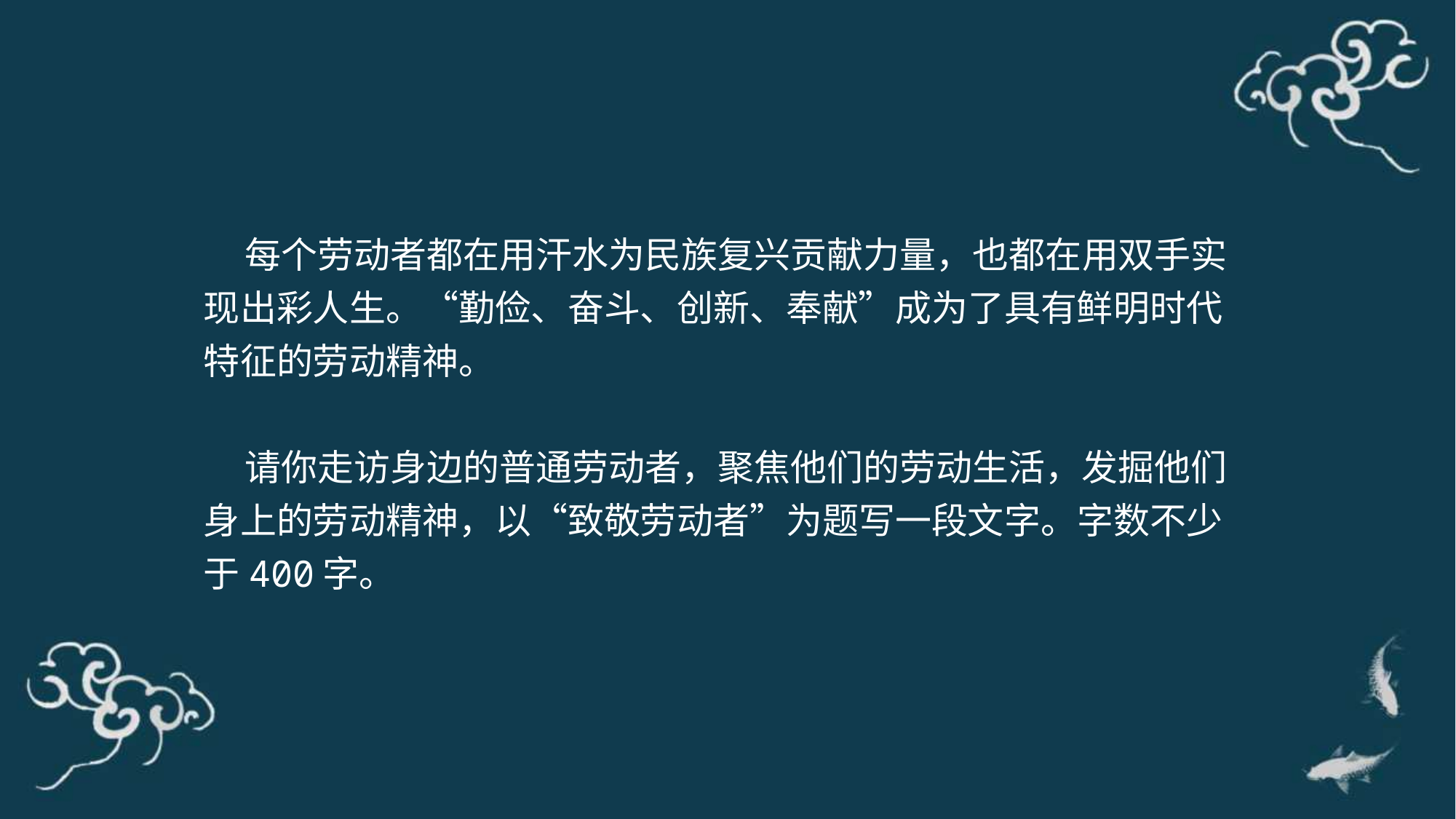

每个劳动者都在用汗水为民族复兴贡献力量，也都在用双手实现出彩人生。“勤俭、奋斗、创新、奉献”成为了具有鲜明时代特征的劳动精神。

    请你走访身边的普通劳动者，聚焦他们的劳动生活，发掘他们身上的劳动精神，以“致敬劳动者”为题写一段文字。字数不少于400字。